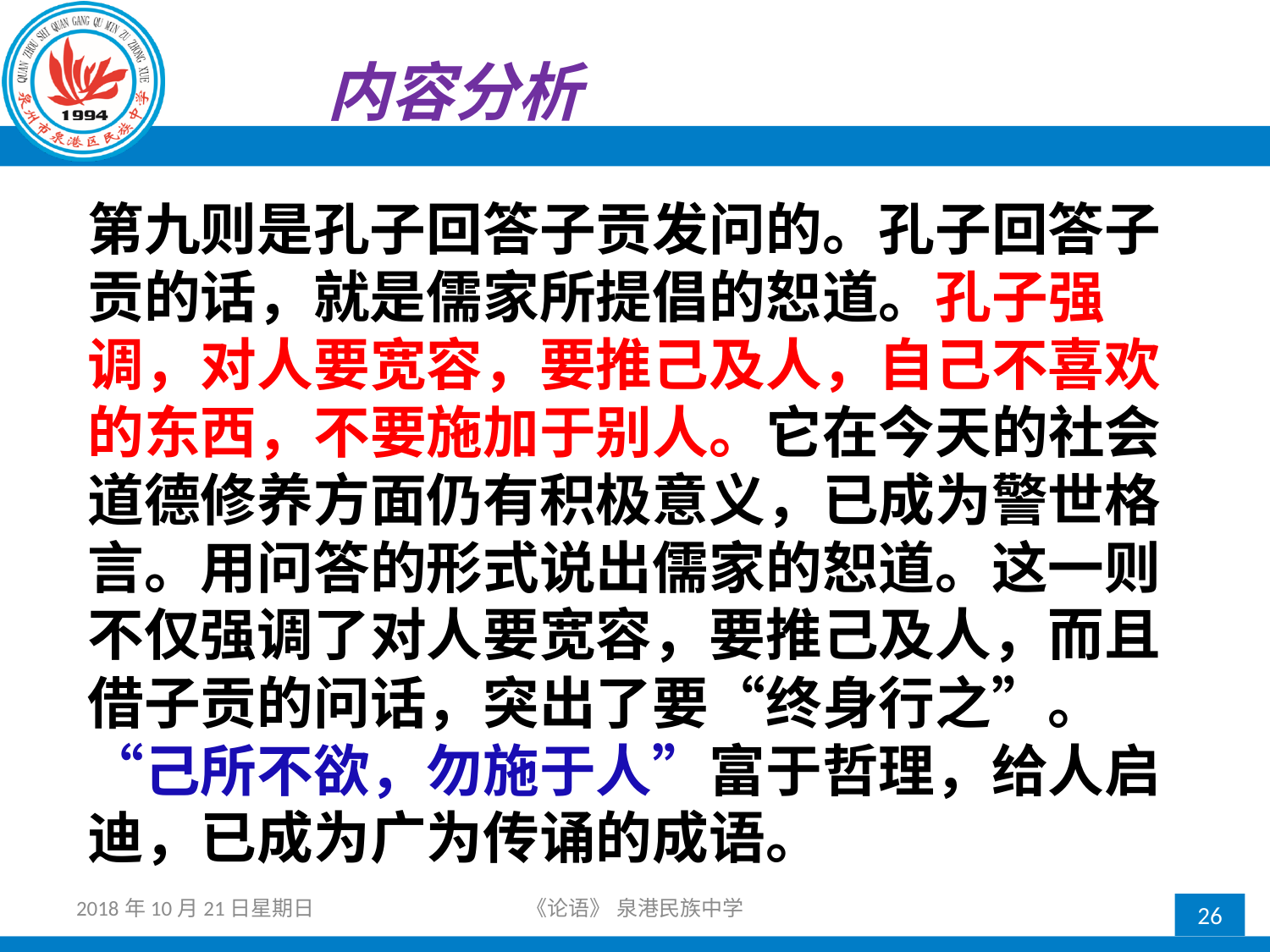

内容分析
第九则是孔子回答子贡发问的。孔子回答子贡的话，就是儒家所提倡的恕道。孔子强调，对人要宽容，要推己及人，自己不喜欢的东西，不要施加于别人。它在今天的社会道德修养方面仍有积极意义，已成为警世格言。用问答的形式说出儒家的恕道。这一则不仅强调了对人要宽容，要推己及人，而且借子贡的问话，突出了要“终身行之”。“己所不欲，勿施于人”富于哲理，给人启迪，已成为广为传诵的成语。
2018年10月21日星期日
《论语》 泉港民族中学